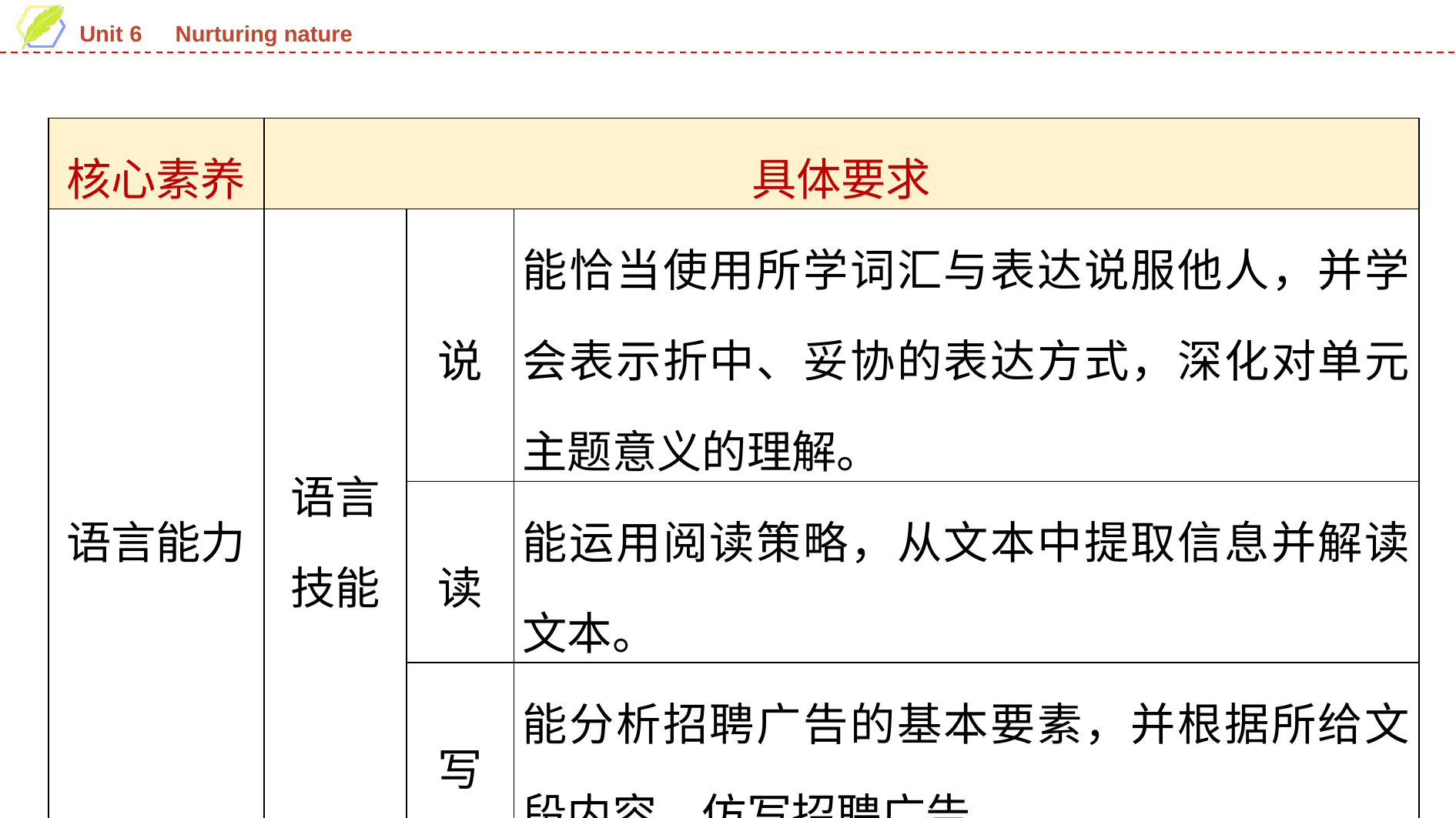

| 核心素养 | 具体要求 |  |  |
| --- | --- | --- | --- |
| 语言能力 | 语言 技能 | 说 | 能恰当使用所学词汇与表达说服他人，并学会表示折中、妥协的表达方式，深化对单元主题意义的理解。 |
|  |  | 读 | 能运用阅读策略，从文本中提取信息并解读文本。 |
|  |  | 写 | 能分析招聘广告的基本要素，并根据所给文段内容，仿写招聘广告。 |